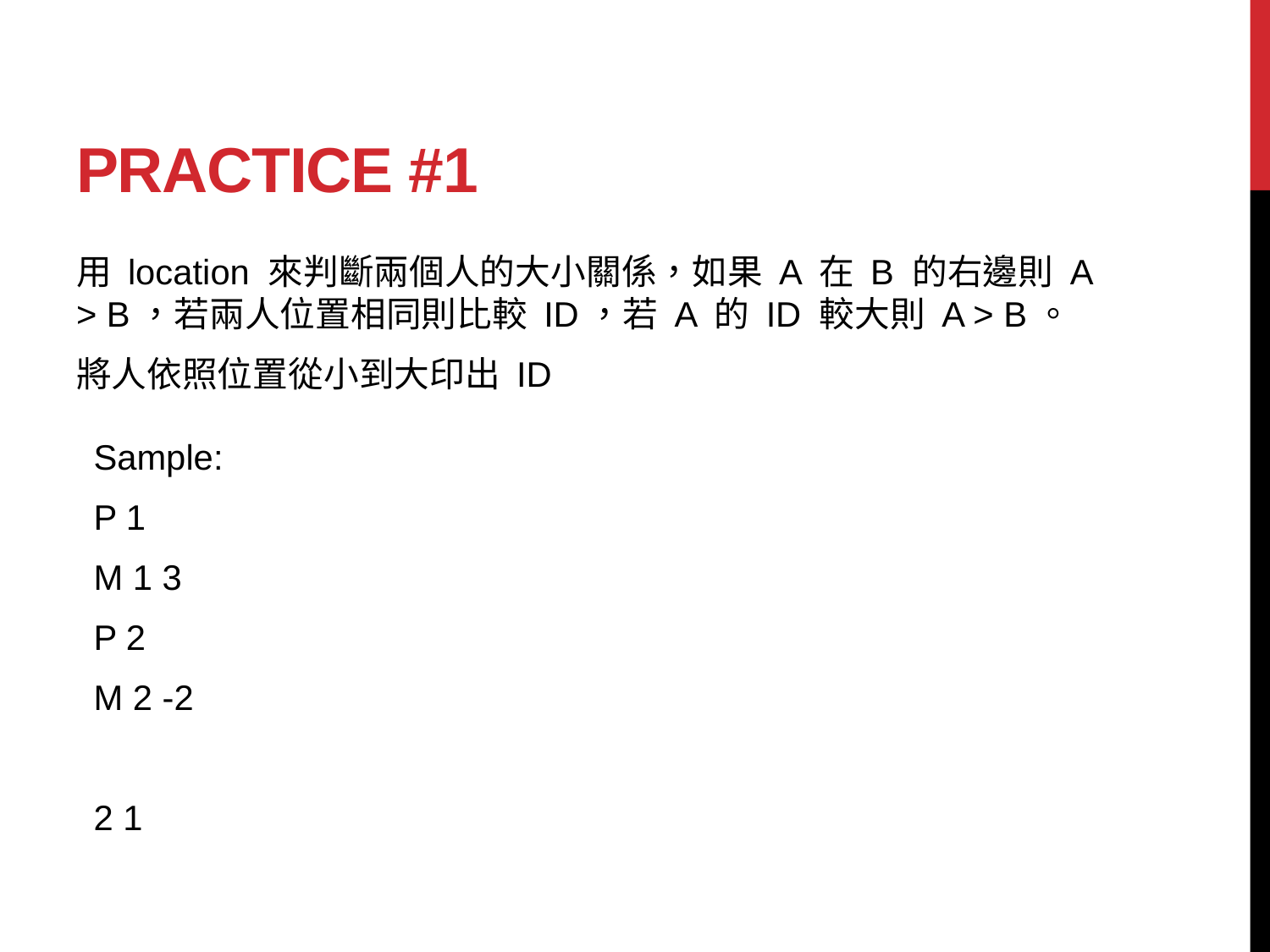

# Practice #1
用 location 來判斷兩個人的大小關係，如果 A 在 B 的右邊則 A > B，若兩人位置相同則比較 ID，若 A 的 ID 較大則 A > B。
將人依照位置從小到大印出 ID
Sample:
P 1
M 1 3
P 2
M 2 -2

2 1